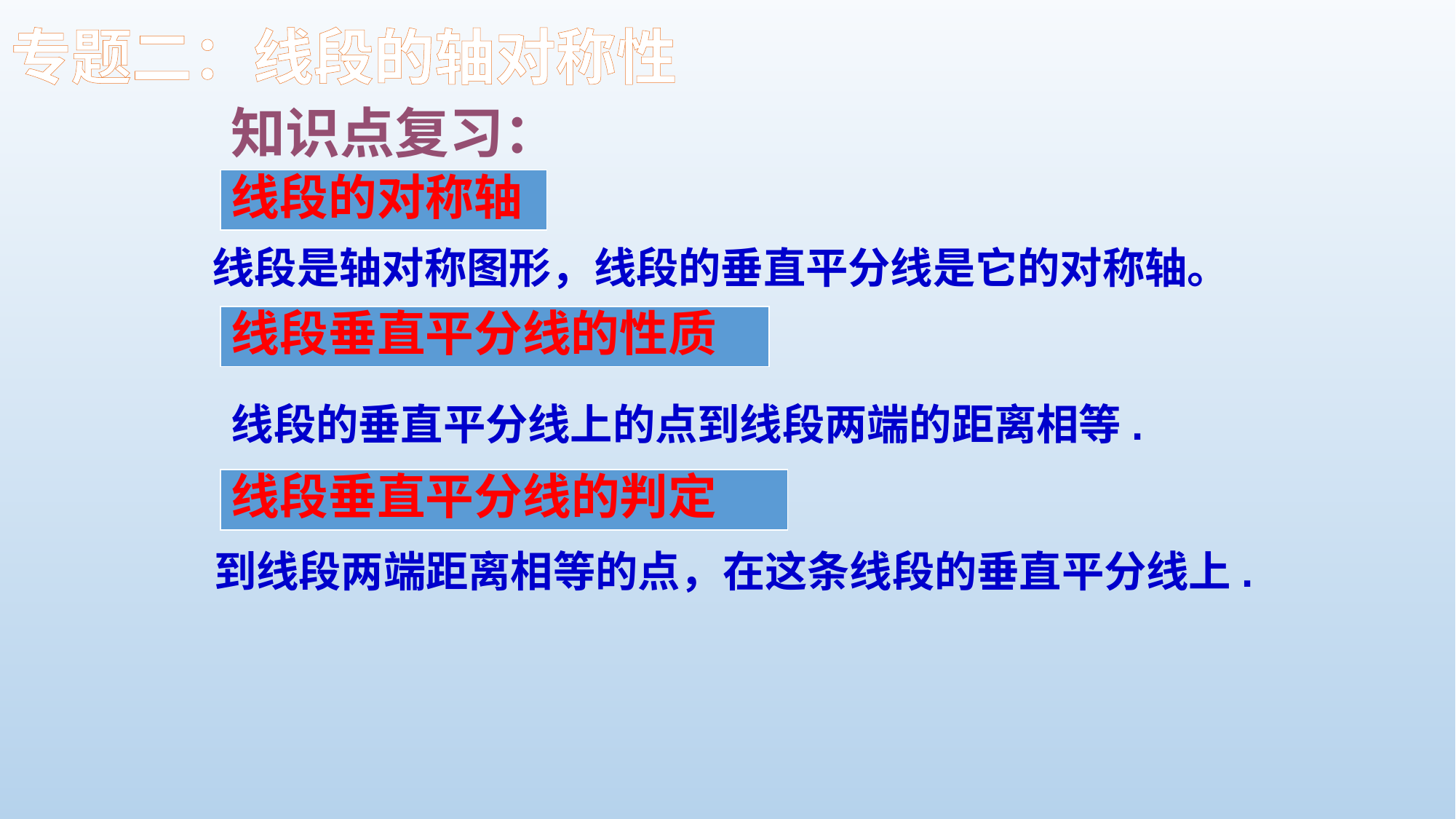

专题二：线段的轴对称性
知识点复习：
线段的对称轴
 线段是轴对称图形，线段的垂直平分线是它的对称轴。

线段垂直平分线的性质
线段的垂直平分线上的点到线段两端的距离相等.
线段垂直平分线的判定
到线段两端距离相等的点，在这条线段的垂直平分线上.